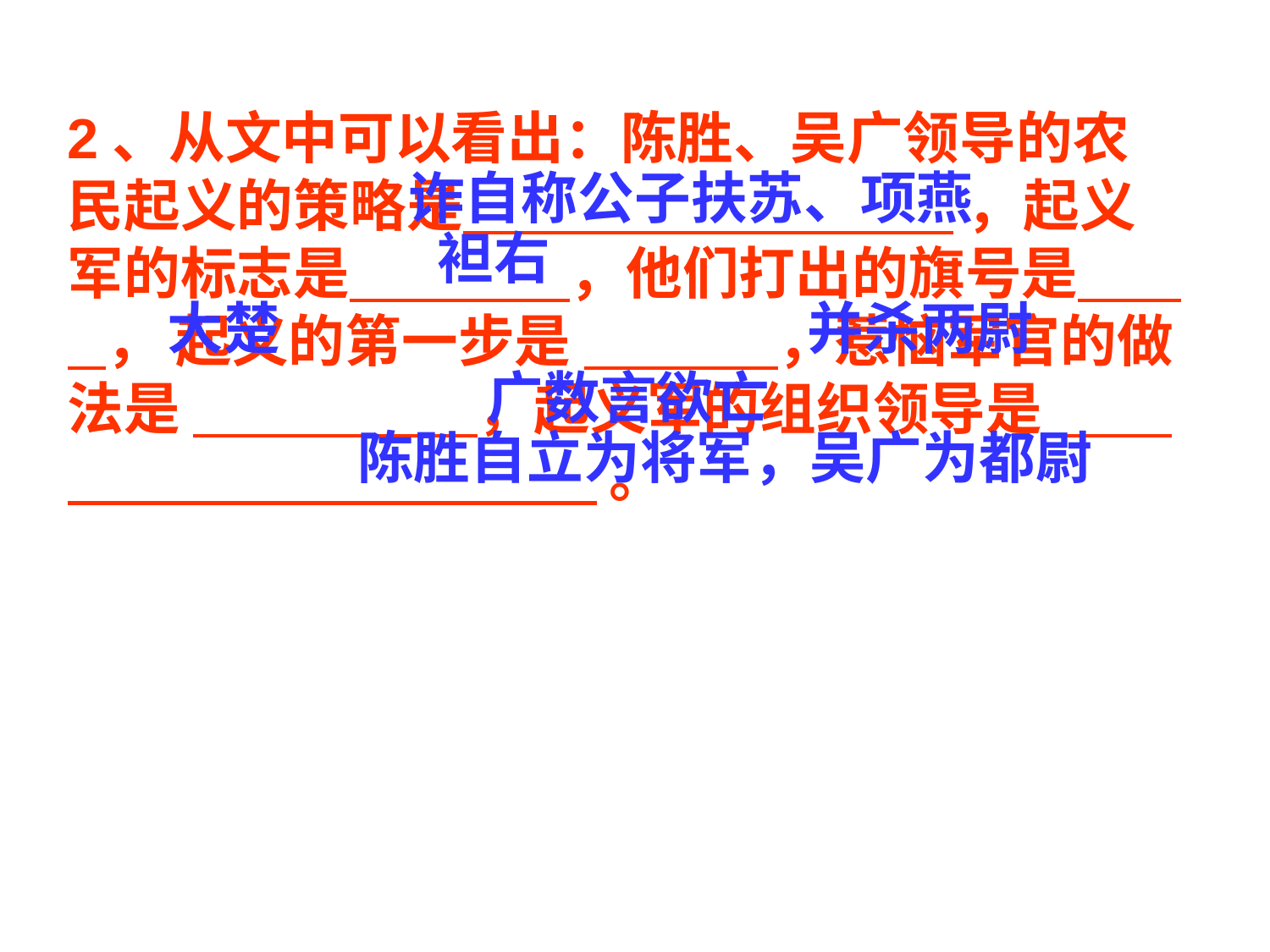

2、从文中可以看出：陈胜、吴广领导的农民起义的策略是                                       ，起义军的标志是                 ，他们打出的旗号是            ， 起义的第一步是                ，惹恼军官的做法是                       ，起义军的组织领导是                                                     。

诈自称公子扶苏、项燕
袒右
大楚
并杀两尉
广数言欲亡
陈胜自立为将军，吴广为都尉